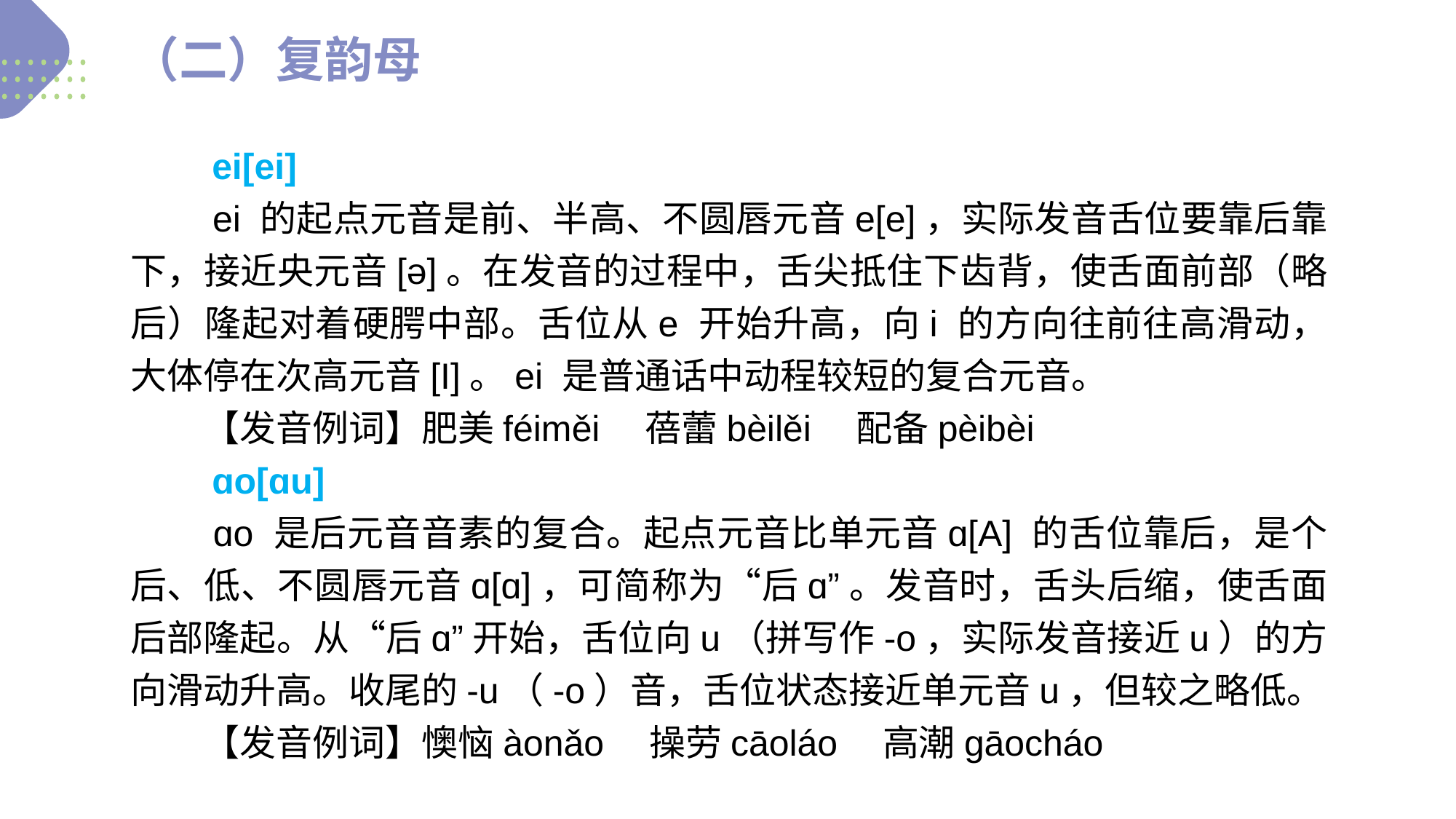

（二）复韵母

　　ei[ei]
　　ei 的起点元音是前、半高、不圆唇元音e[e]，实际发音舌位要靠后靠下，接近央元音[ə]。在发音的过程中，舌尖抵住下齿背，使舌面前部（略后）隆起对着硬腭中部。舌位从e 开始升高，向i 的方向往前往高滑动，大体停在次高元音[I]。ei 是普通话中动程较短的复合元音。
　　【发音例词】肥美féiměi　蓓蕾bèilěi　配备pèibèi
　　ɑo[ɑu]
　　ɑo 是后元音音素的复合。起点元音比单元音ɑ[A] 的舌位靠后，是个后、低、不圆唇元音ɑ[ɑ]，可简称为“后ɑ”。发音时，舌头后缩，使舌面后部隆起。从“后ɑ”开始，舌位向u（拼写作-o，实际发音接近u）的方向滑动升高。收尾的-u（-o）音，舌位状态接近单元音u，但较之略低。
　　【发音例词】懊恼àonǎo　操劳cāoláo　高潮ɡāocháo